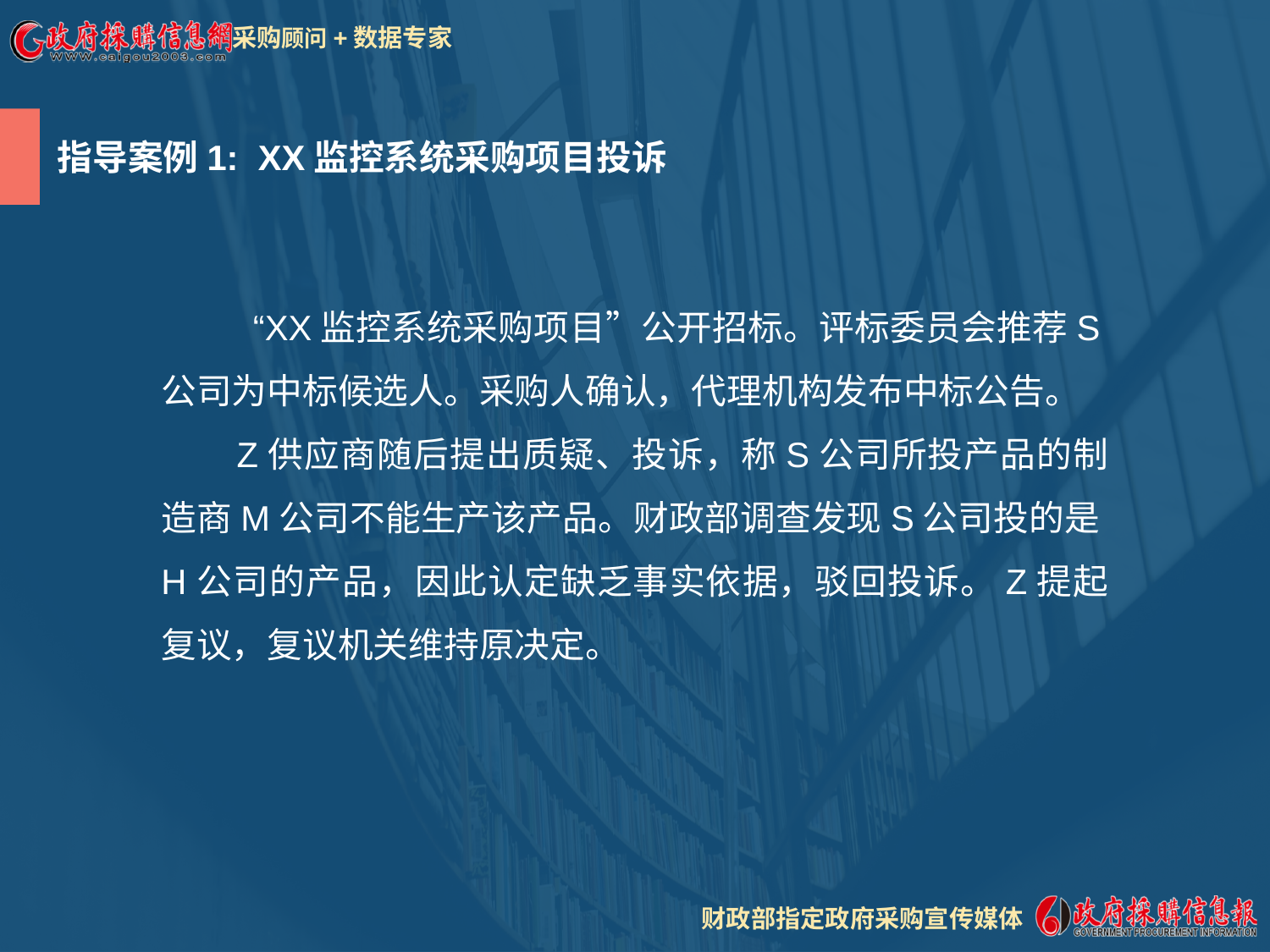

指导案例1:  XX监控系统采购项目投诉
           “XX监控系统采购项目”公开招标。评标委员会推荐S公司为中标候选人。采购人确认，代理机构发布中标公告。
       Z供应商随后提出质疑、投诉，称S公司所投产品的制造商M公司不能生产该产品。财政部调查发现S公司投的是H公司的产品，因此认定缺乏事实依据，驳回投诉。Z提起复议，复议机关维持原决定。